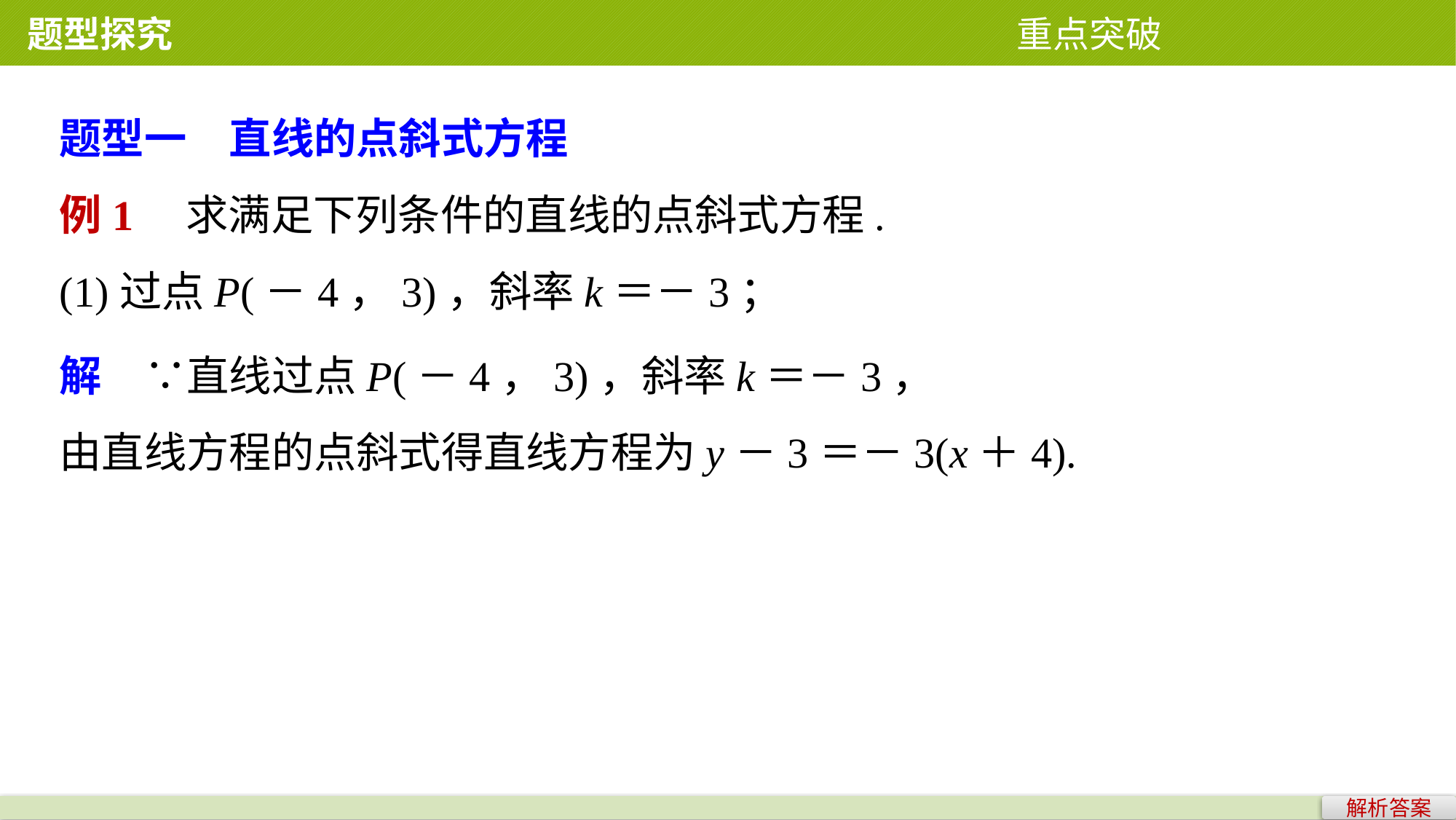

题型探究                                                                                                       重点突破
题型一　直线的点斜式方程
例1　求满足下列条件的直线的点斜式方程.
(1)过点P(－4，3)，斜率k＝－3；
解　∵直线过点P(－4，3)，斜率k＝－3，
由直线方程的点斜式得直线方程为y－3＝－3(x＋4).
解析答案